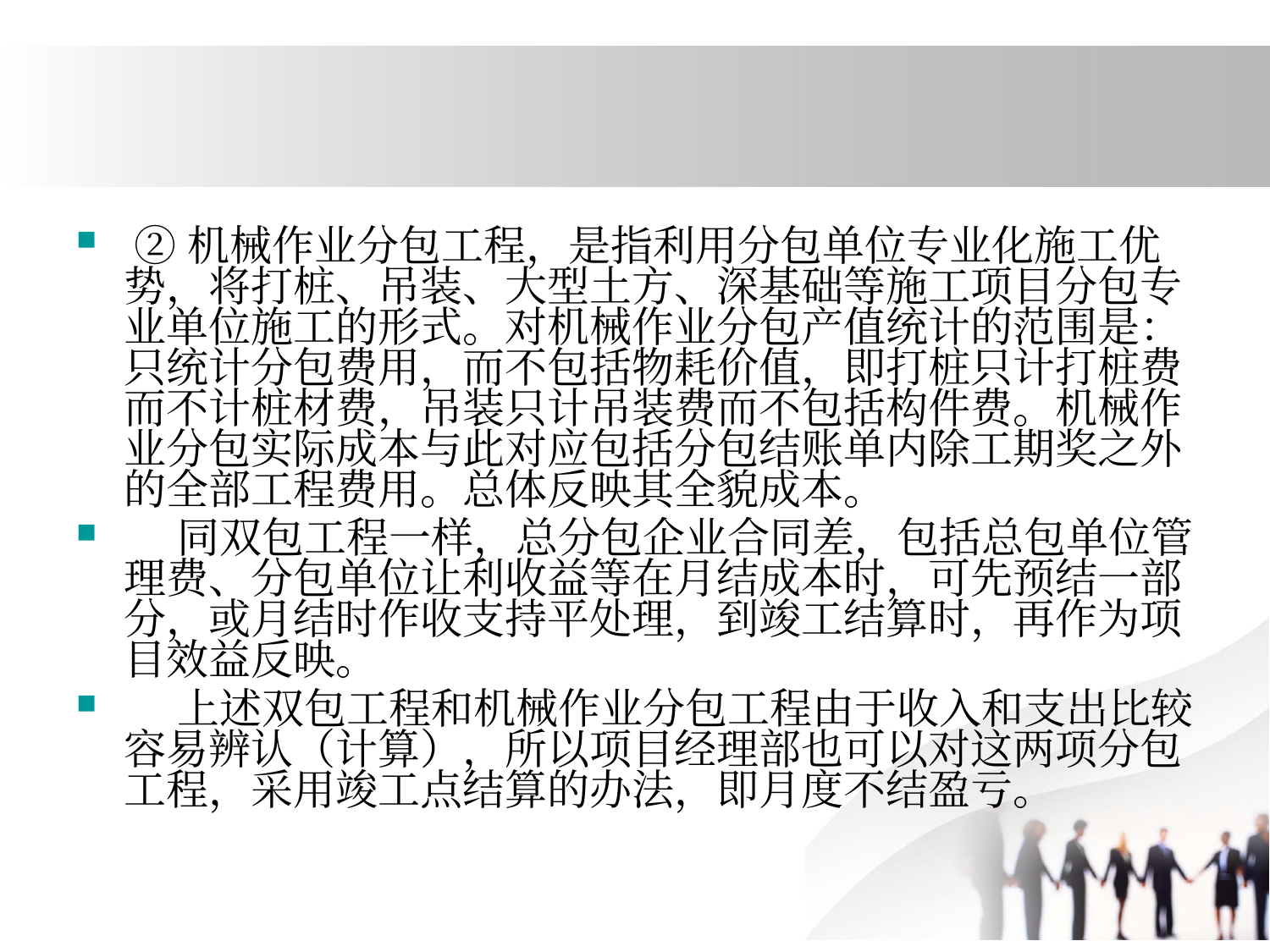

#
 ②机械作业分包工程，是指利用分包单位专业化施工优势，将打桩、吊装、大型土方、深基础等施工项目分包专业单位施工的形式。对机械作业分包产值统计的范围是：只统计分包费用，而不包括物耗价值，即打桩只计打桩费而不计桩材费，吊装只计吊装费而不包括构件费。机械作业分包实际成本与此对应包括分包结账单内除工期奖之外的全部工程费用。总体反映其全貌成本。
    同双包工程一样，总分包企业合同差，包括总包单位管理费、分包单位让利收益等在月结成本时，可先预结一部分，或月结时作收支持平处理，到竣工结算时，再作为项目效益反映。
    上述双包工程和机械作业分包工程由于收入和支出比较容易辨认（计算），所以项目经理部也可以对这两项分包工程，采用竣工点结算的办法，即月度不结盈亏。